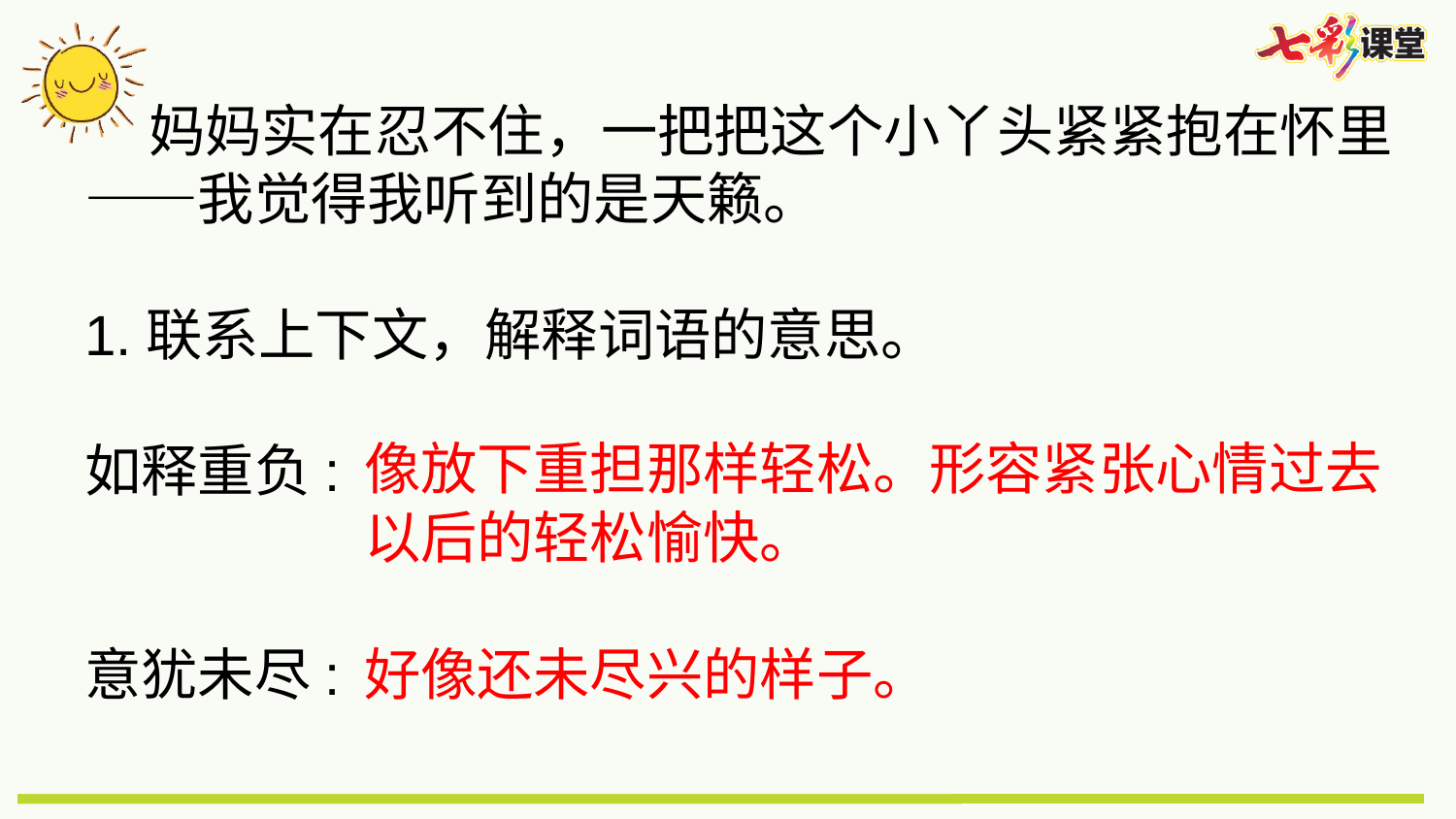

妈妈实在忍不住，一把把这个小丫头紧紧抱在怀里——我觉得我听到的是天籁。

1.联系上下文，解释词语的意思。

如释重负:

意犹未尽:
像放下重担那样轻松。形容紧张心情过去以后的轻松愉快。
好像还未尽兴的样子。